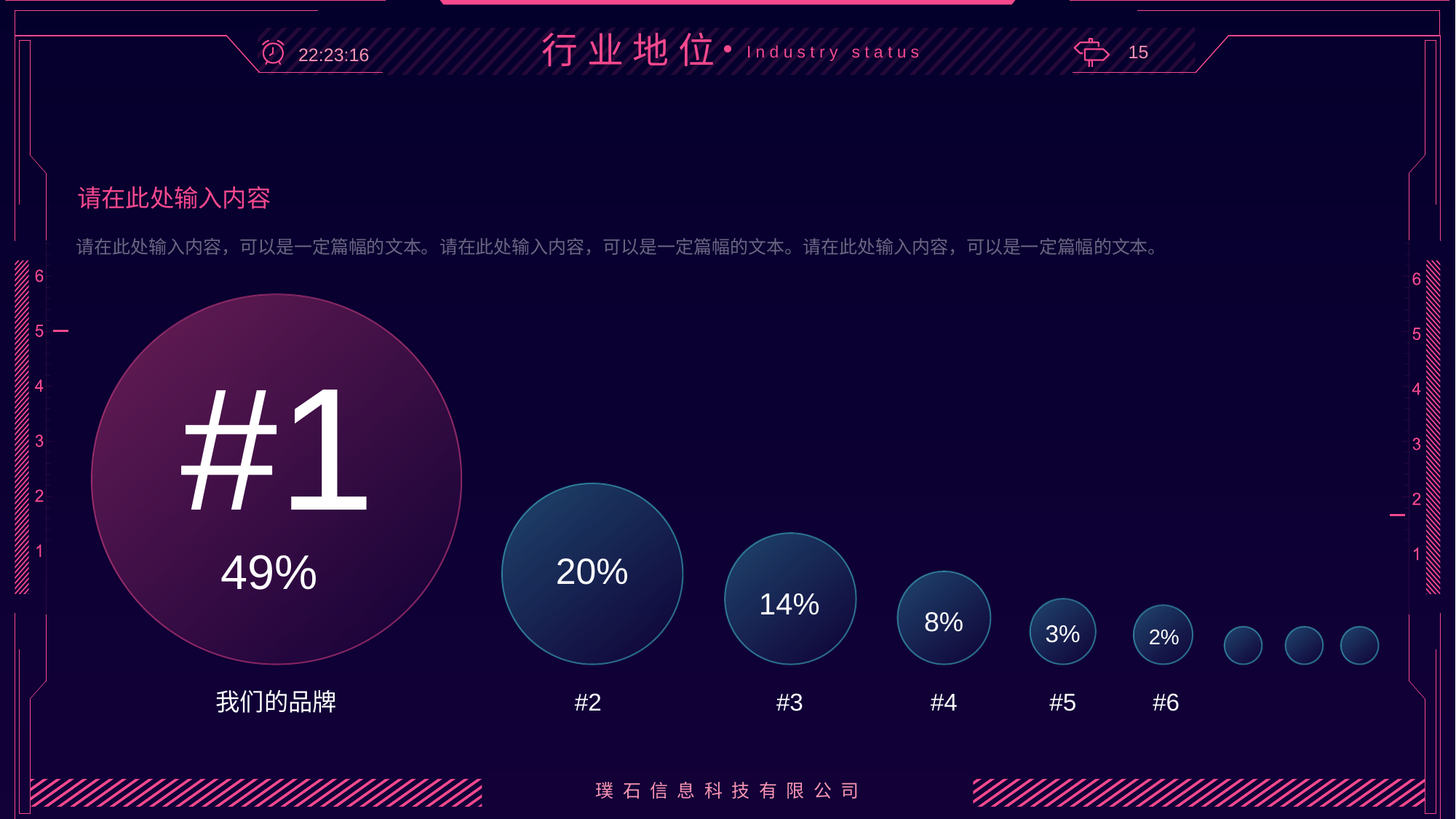

行业地位
15
22:23:16
Industry status

请在此处输入内容
请在此处输入内容，可以是一定篇幅的文本。请在此处输入内容，可以是一定篇幅的文本。请在此处输入内容，可以是一定篇幅的文本。

#1

49%
20%

14%

8%

3%
2%

我们的品牌
#2
#3
#4
#5
#6
璞石信息科技有限公司